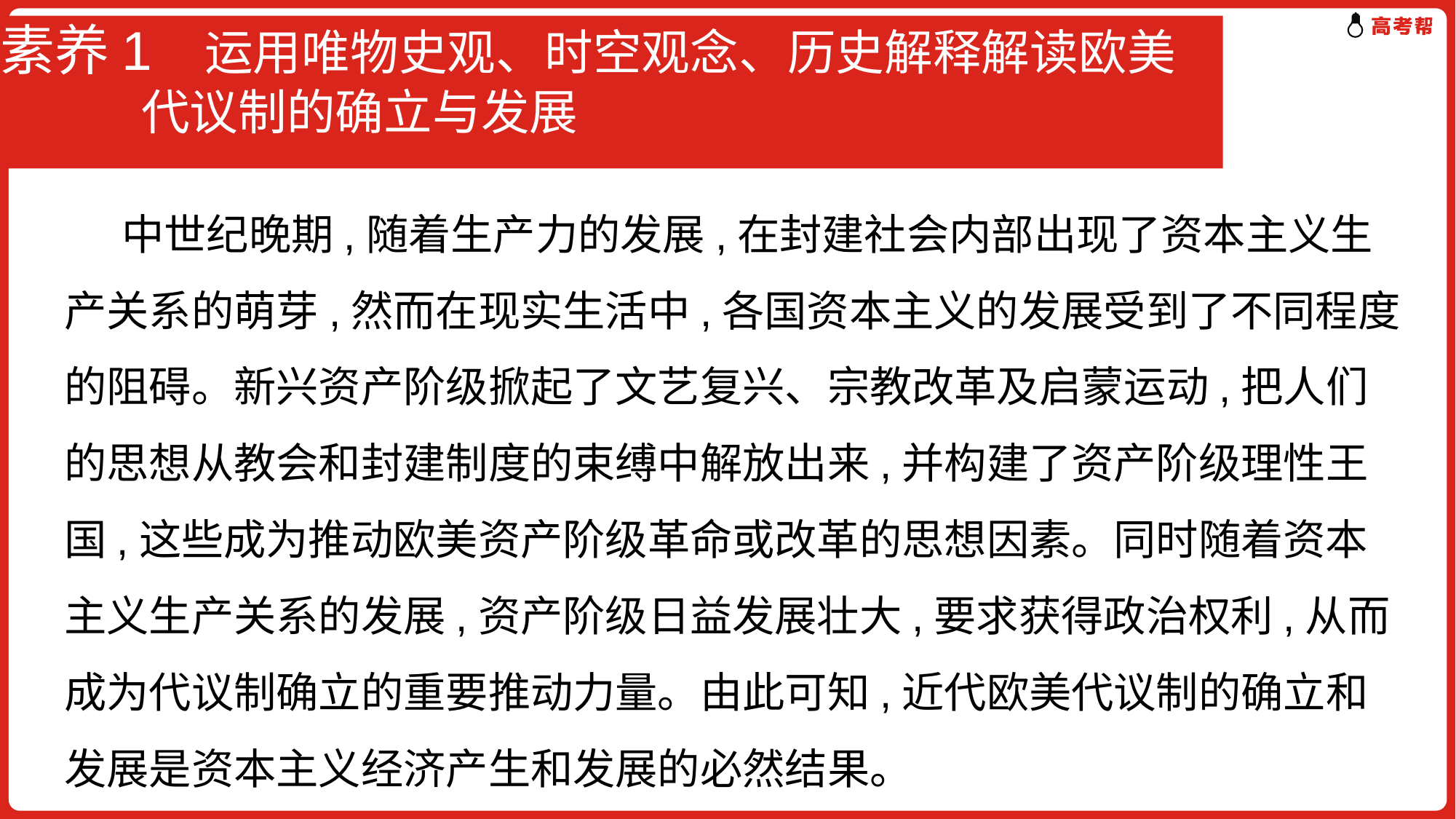

# 素养1   运用唯物史观、时空观念、历史解释解读欧美 代议制的确立与发展
     中世纪晚期,随着生产力的发展,在封建社会内部出现了资本主义生产关系的萌芽,然而在现实生活中,各国资本主义的发展受到了不同程度的阻碍。新兴资产阶级掀起了文艺复兴、宗教改革及启蒙运动,把人们的思想从教会和封建制度的束缚中解放出来,并构建了资产阶级理性王国,这些成为推动欧美资产阶级革命或改革的思想因素。同时随着资本主义生产关系的发展,资产阶级日益发展壮大,要求获得政治权利,从而成为代议制确立的重要推动力量。由此可知,近代欧美代议制的确立和发展是资本主义经济产生和发展的必然结果。